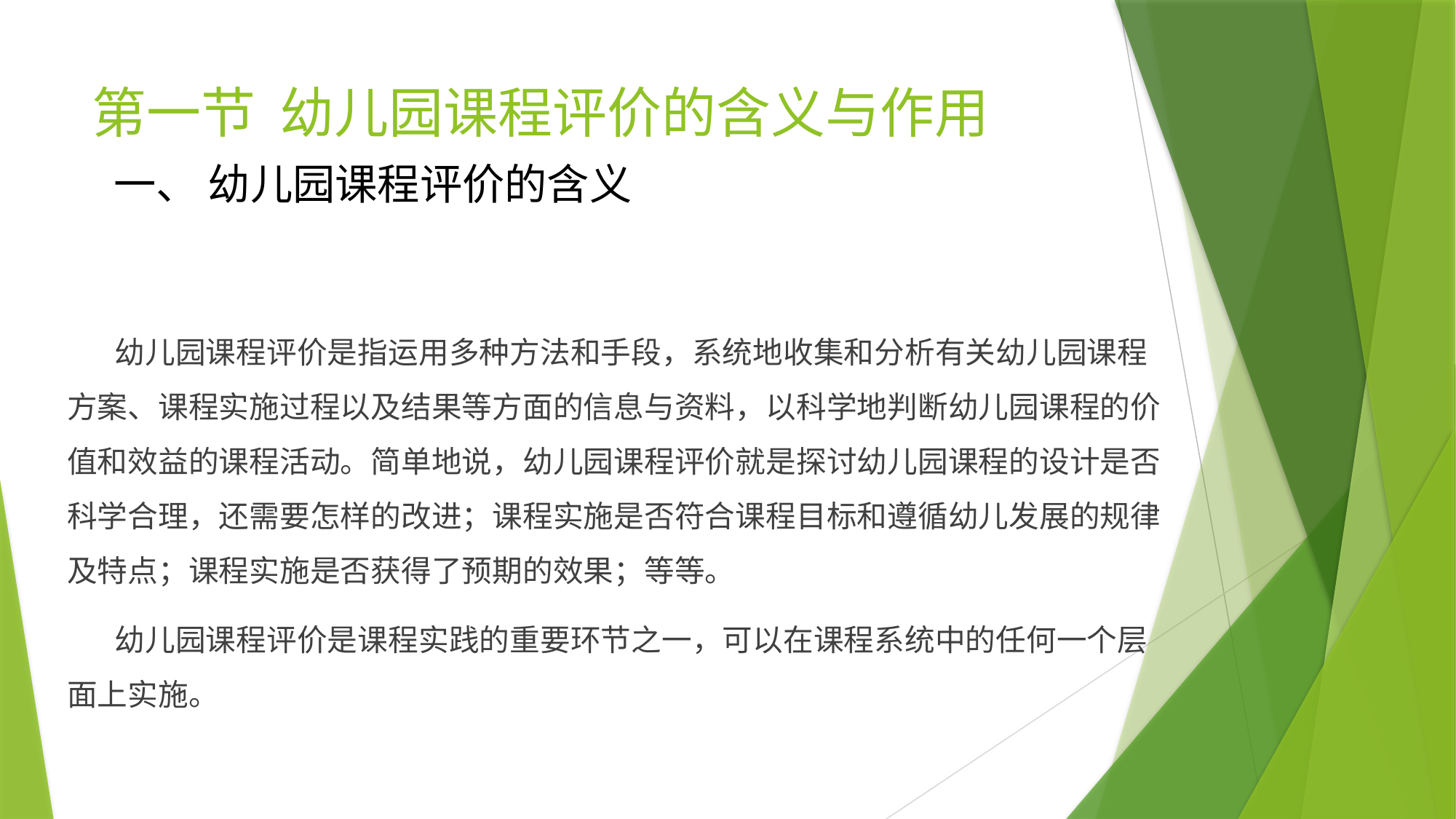

# 第一节  幼儿园课程评价的含义与作用
一、 幼儿园课程评价的含义
      幼儿园课程评价是指运用多种方法和手段，系统地收集和分析有关幼儿园课程方案、课程实施过程以及结果等方面的信息与资料，以科学地判断幼儿园课程的价值和效益的课程活动。简单地说，幼儿园课程评价就是探讨幼儿园课程的设计是否科学合理，还需要怎样的改进；课程实施是否符合课程目标和遵循幼儿发展的规律及特点；课程实施是否获得了预期的效果；等等。
      幼儿园课程评价是课程实践的重要环节之一，可以在课程系统中的任何一个层面上实施。